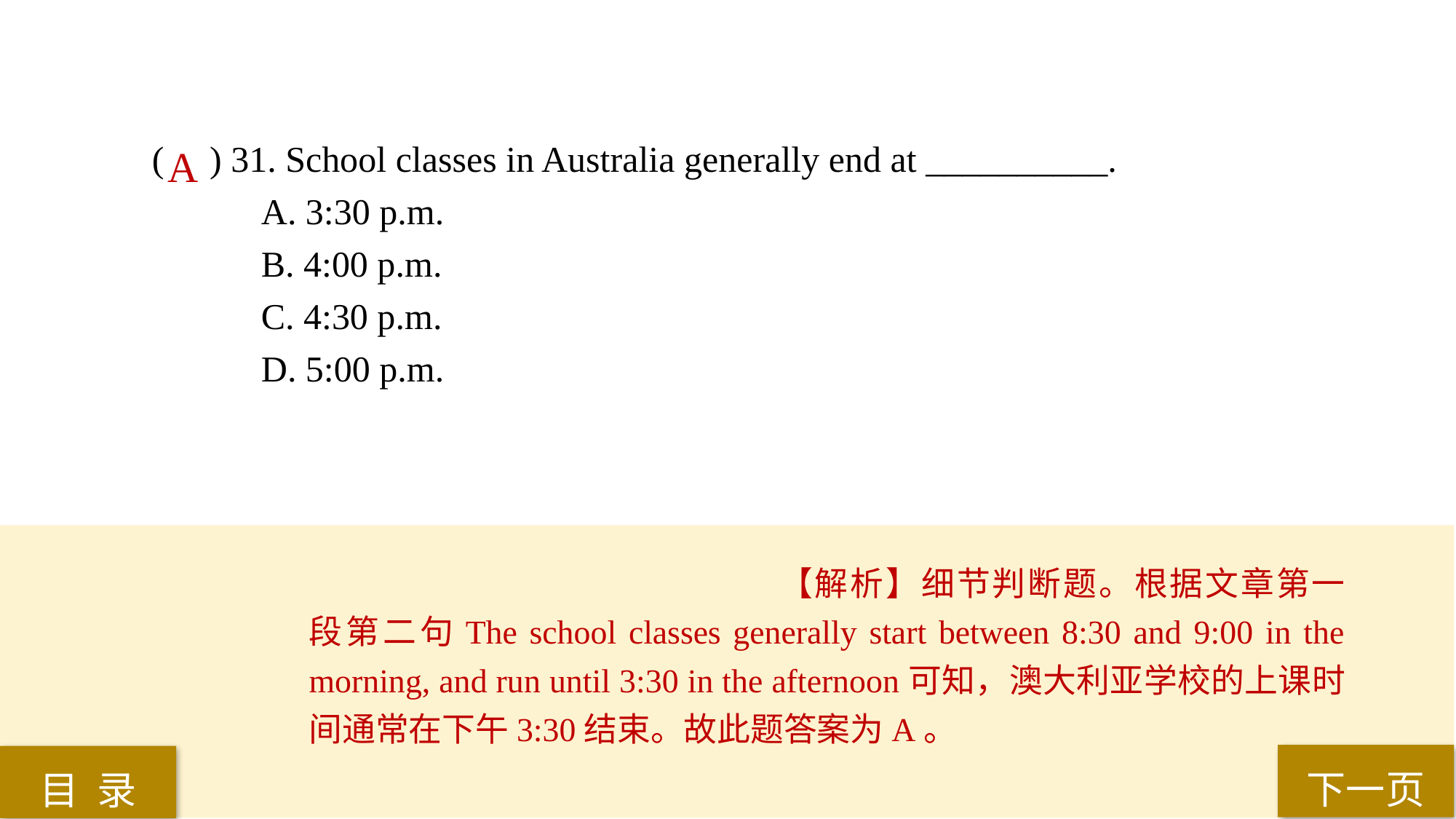

(     ) 31. School classes in Australia generally end at __________.
A. 3:30 p.m.
B. 4:00 p.m.
C. 4:30 p.m.
D. 5:00 p.m.
A
【解析】细节判断题。根据文章第一段第二句The school classes generally start between 8:30 and 9:00 in the morning, and run until 3:30 in the afternoon可知，澳大利亚学校的上课时间通常在下午3:30结束。故此题答案为A。